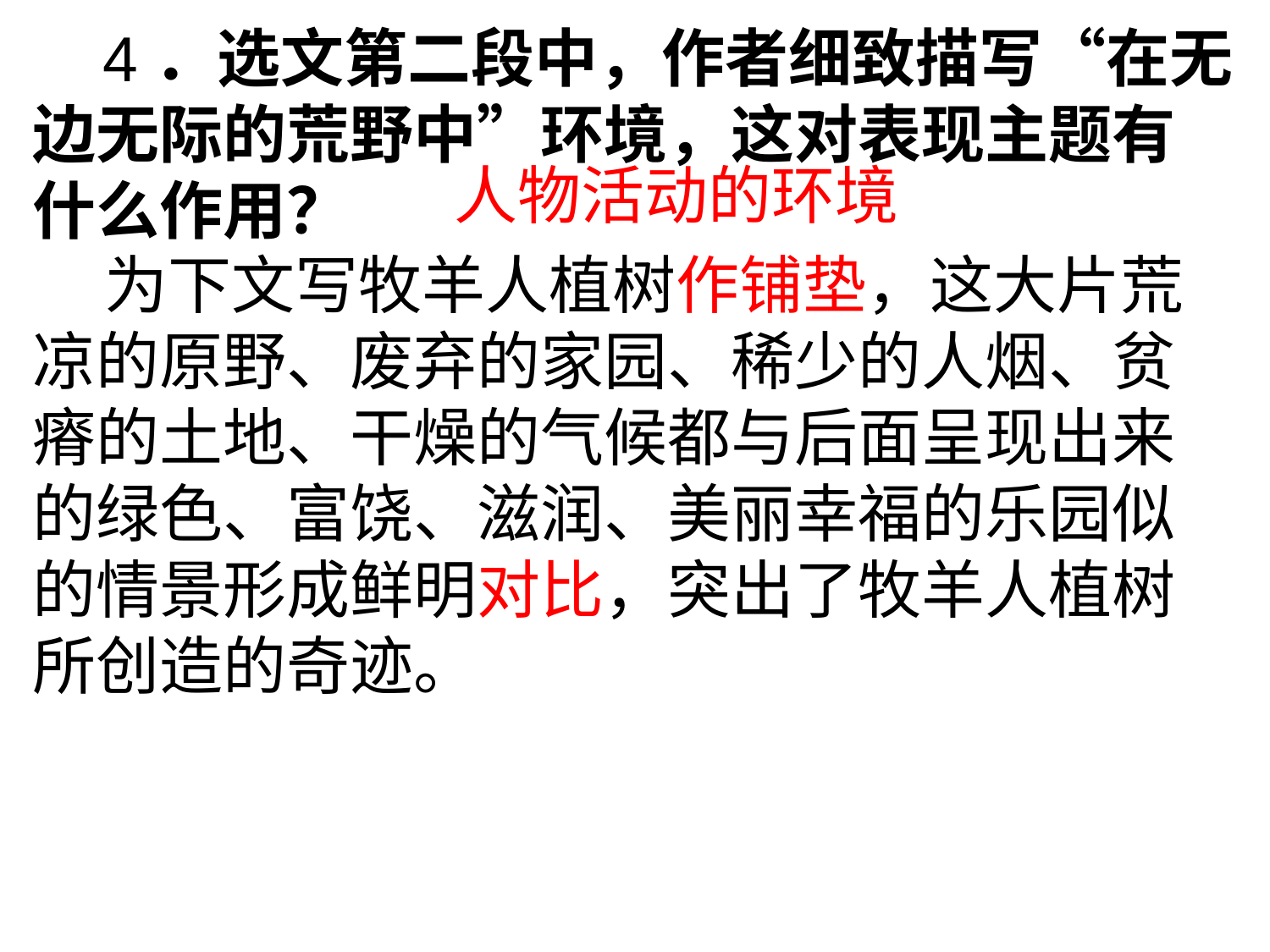

4．选文第二段中，作者细致描写“在无边无际的荒野中”环境，这对表现主题有什么作用？

人物活动的环境
    为下文写牧羊人植树作铺垫，这大片荒凉的原野、废弃的家园、稀少的人烟、贫瘠的土地、干燥的气候都与后面呈现出来的绿色、富饶、滋润、美丽幸福的乐园似的情景形成鲜明对比，突出了牧羊人植树所创造的奇迹。